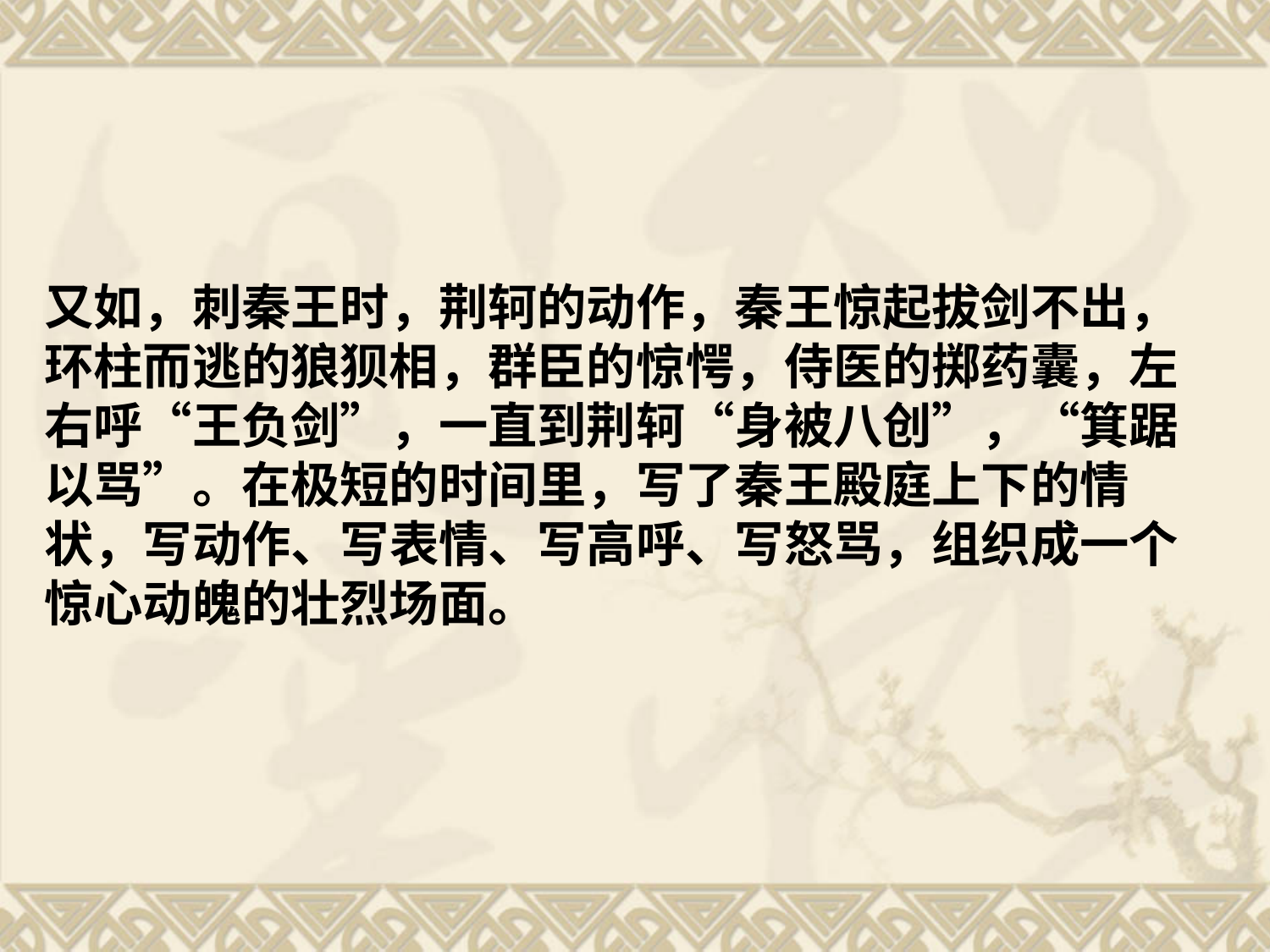

又如，刺秦王时，荆轲的动作，秦王惊起拔剑不出，环柱而逃的狼狈相，群臣的惊愕，侍医的掷药囊，左右呼“王负剑”，一直到荆轲“身被八创”，“箕踞以骂”。在极短的时间里，写了秦王殿庭上下的情状，写动作、写表情、写高呼、写怒骂，组织成一个惊心动魄的壮烈场面。